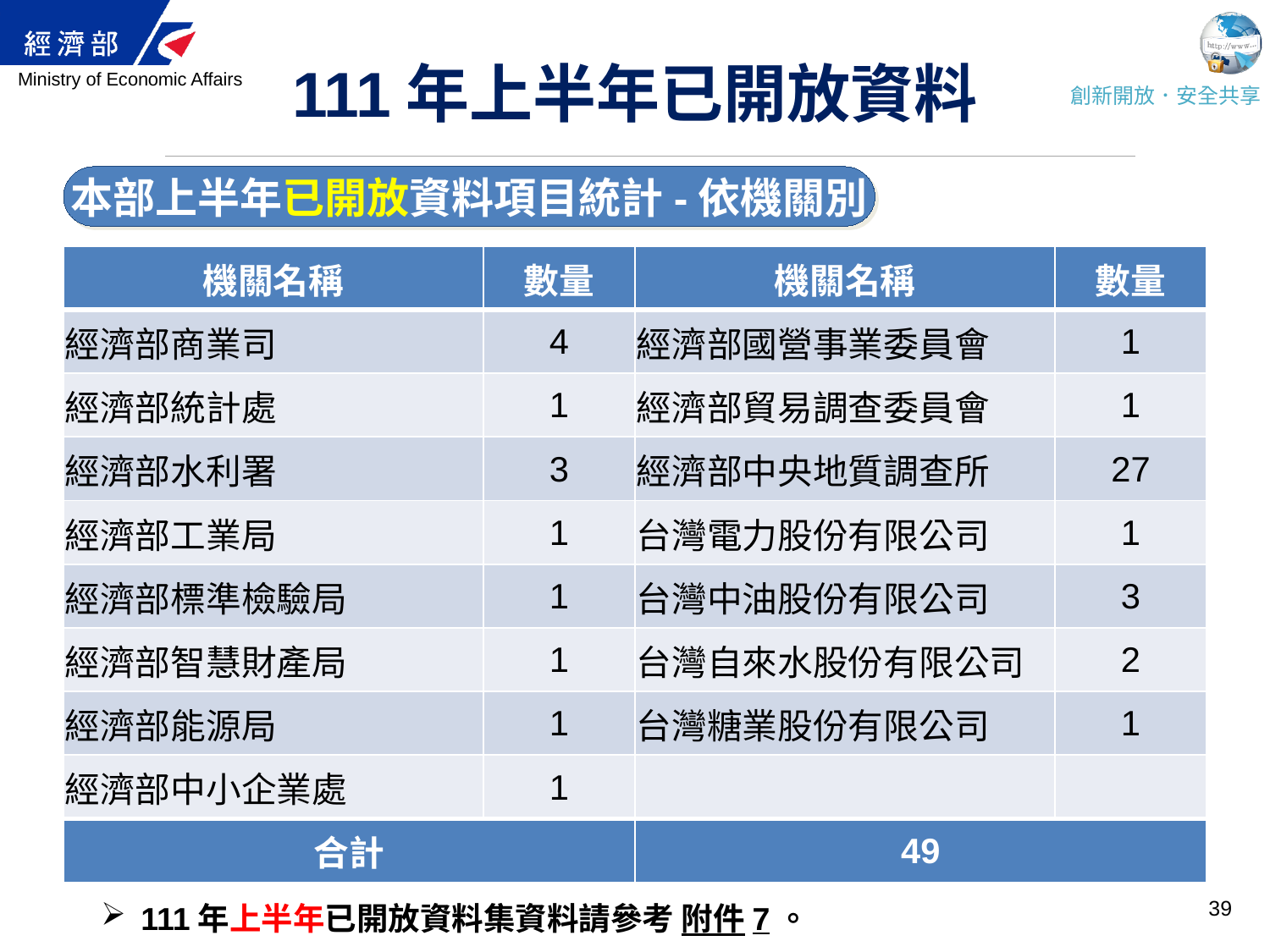

# 111年上半年已開放資料
本部上半年已開放資料項目統計-依機關別
| 機關名稱 | 數量 | 機關名稱 | 數量 |
| --- | --- | --- | --- |
| 經濟部商業司 | 4 | 經濟部國營事業委員會 | 1 |
| 經濟部統計處 | 1 | 經濟部貿易調查委員會 | 1 |
| 經濟部水利署 | 3 | 經濟部中央地質調查所 | 27 |
| 經濟部工業局 | 1 | 台灣電力股份有限公司 | 1 |
| 經濟部標準檢驗局 | 1 | 台灣中油股份有限公司 | 3 |
| 經濟部智慧財產局 | 1 | 台灣自來水股份有限公司 | 2 |
| 經濟部能源局 | 1 | 台灣糖業股份有限公司 | 1 |
| 經濟部中小企業處 | 1 |  |  |
| 合計 |  | 49 |  |
39
111年上半年已開放資料集資料請參考 附件7。